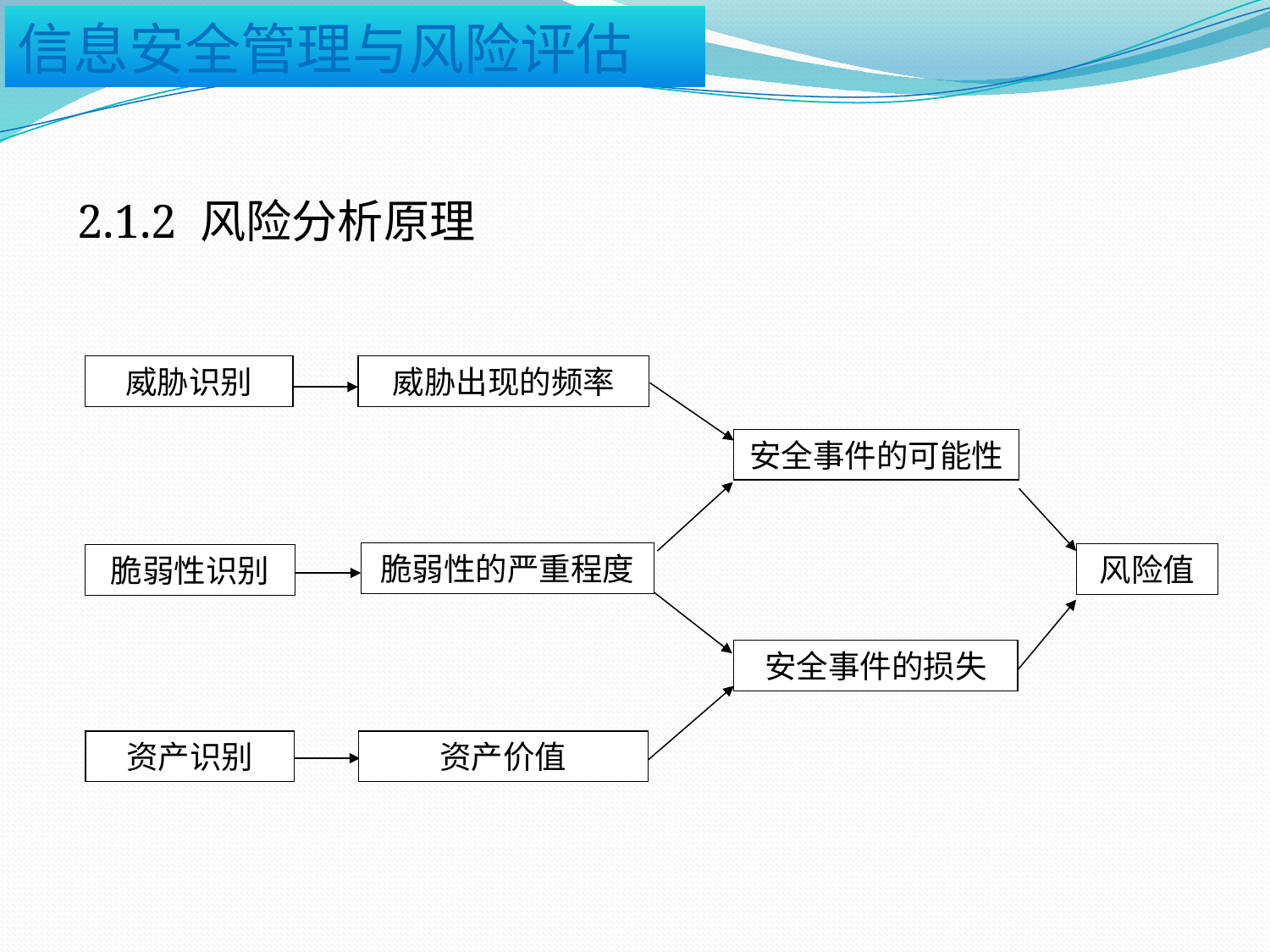

2.1.2 风险分析原理
威胁识别
威胁出现的频率
脆弱性的严重程度
脆弱性识别
资产价值
资产识别
安全事件的可能性
风险值
安全事件的损失